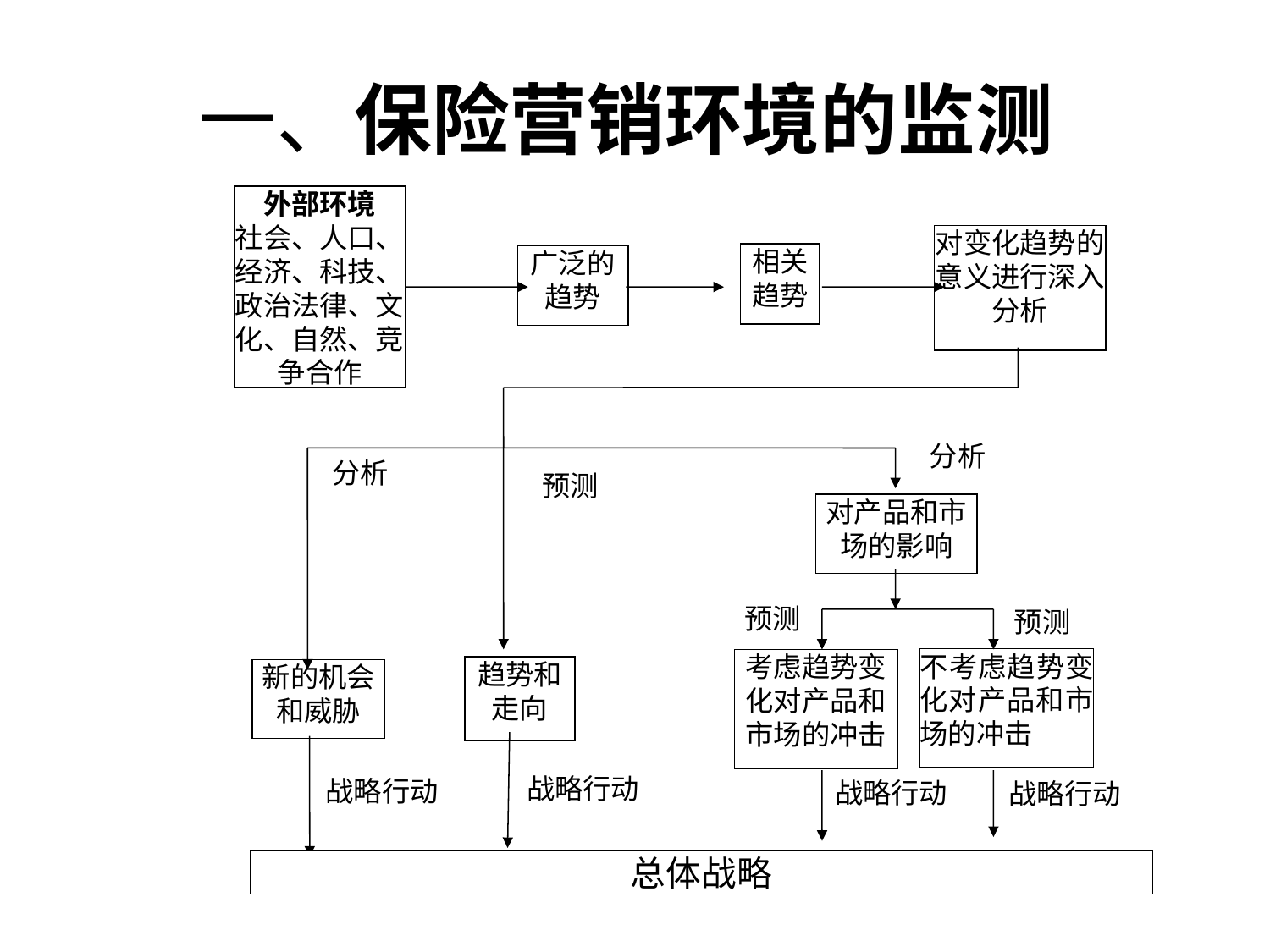

# 一、保险营销环境的监测

外部环境
社会、人口、经济、科技、政治法律、文化、自然、竞争合作
对变化趋势的意义进行深入分析
相关趋势
广泛的趋势

分析

分析
预测
对产品和市场的影响

预测
预测

不考虑趋势变化对产品和市场的冲击
考虑趋势变化对产品和市场的冲击
趋势和走向
新的机会和威胁

战略行动
战略行动
战略行动
战略行动
总体战略